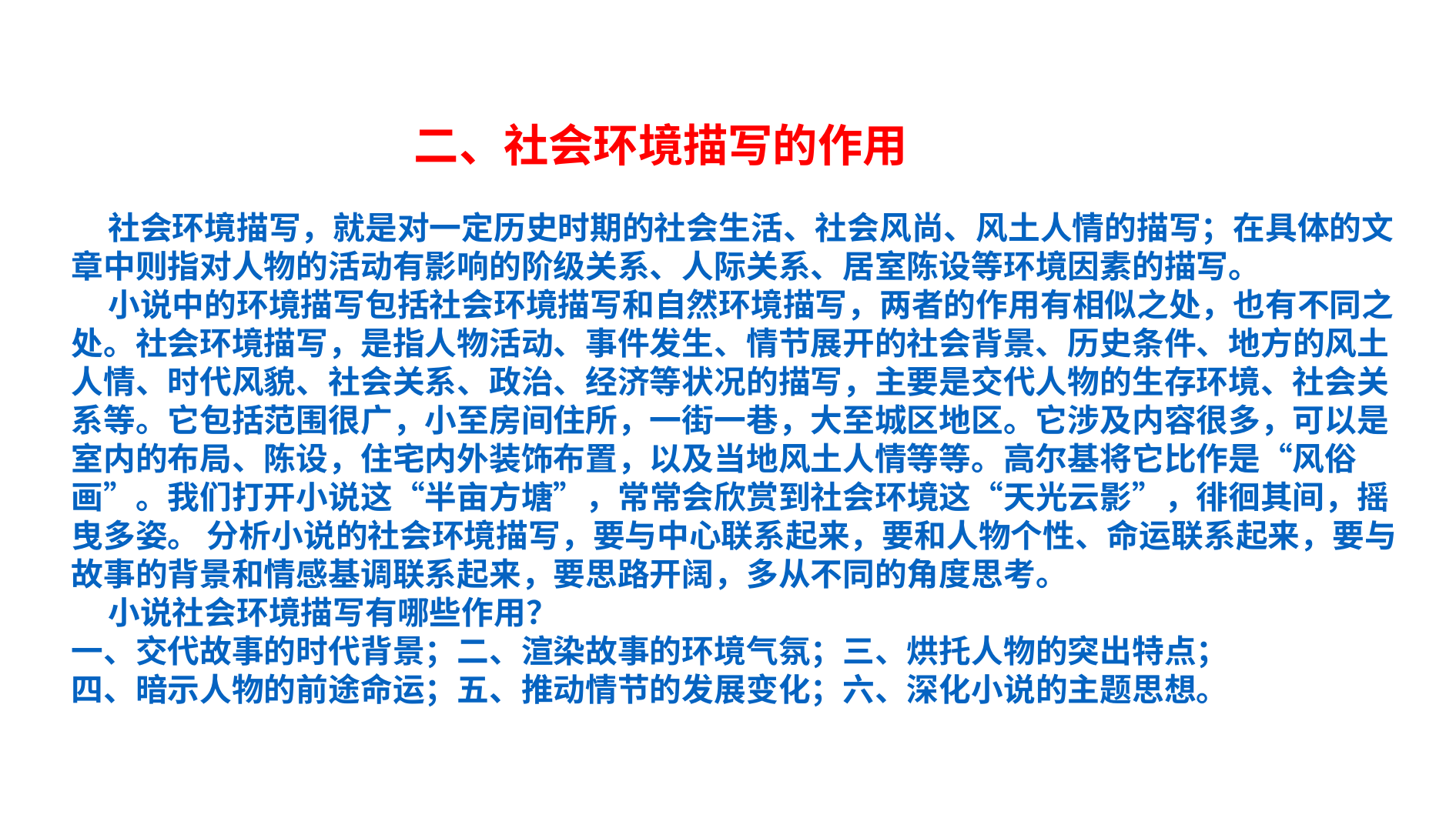

二、社会环境描写的作用
    社会环境描写，就是对一定历史时期的社会生活、社会风尚、风土人情的描写；在具体的文章中则指对人物的活动有影响的阶级关系、人际关系、居室陈设等环境因素的描写。
    小说中的环境描写包括社会环境描写和自然环境描写，两者的作用有相似之处，也有不同之处。社会环境描写，是指人物活动、事件发生、情节展开的社会背景、历史条件、地方的风土人情、时代风貌、社会关系、政治、经济等状况的描写，主要是交代人物的生存环境、社会关系等。它包括范围很广，小至房间住所，一街一巷，大至城区地区。它涉及内容很多，可以是室内的布局、陈设，住宅内外装饰布置，以及当地风土人情等等。高尔基将它比作是“风俗画”。我们打开小说这“半亩方塘”，常常会欣赏到社会环境这“天光云影”，徘徊其间，摇曳多姿。 分析小说的社会环境描写，要与中心联系起来，要和人物个性、命运联系起来，要与故事的背景和情感基调联系起来，要思路开阔，多从不同的角度思考。
    小说社会环境描写有哪些作用？
一、交代故事的时代背景；二、渲染故事的环境气氛；三、烘托人物的突出特点；
四、暗示人物的前途命运；五、推动情节的发展变化；六、深化小说的主题思想。